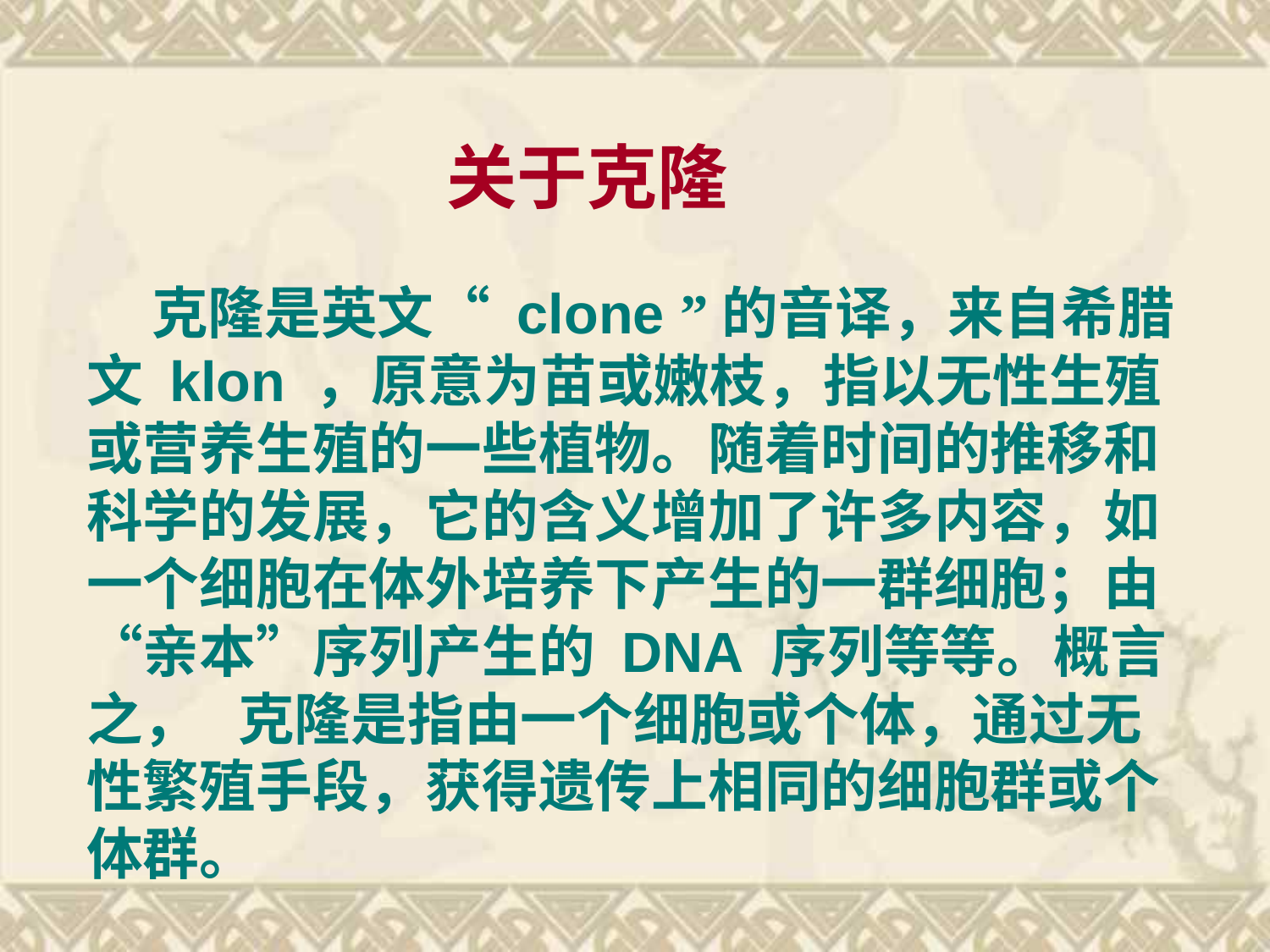

关于克隆
    克隆是英文“ clone ”的音译，来自希腊文 klon ，原意为苗或嫩枝，指以无性生殖或营养生殖的一些植物。随着时间的推移和科学的发展，它的含义增加了许多内容，如一个细胞在体外培养下产生的一群细胞；由“亲本”序列产生的 DNA 序列等等。概言之，   克隆是指由一个细胞或个体，通过无性繁殖手段，获得遗传上相同的细胞群或个体群。